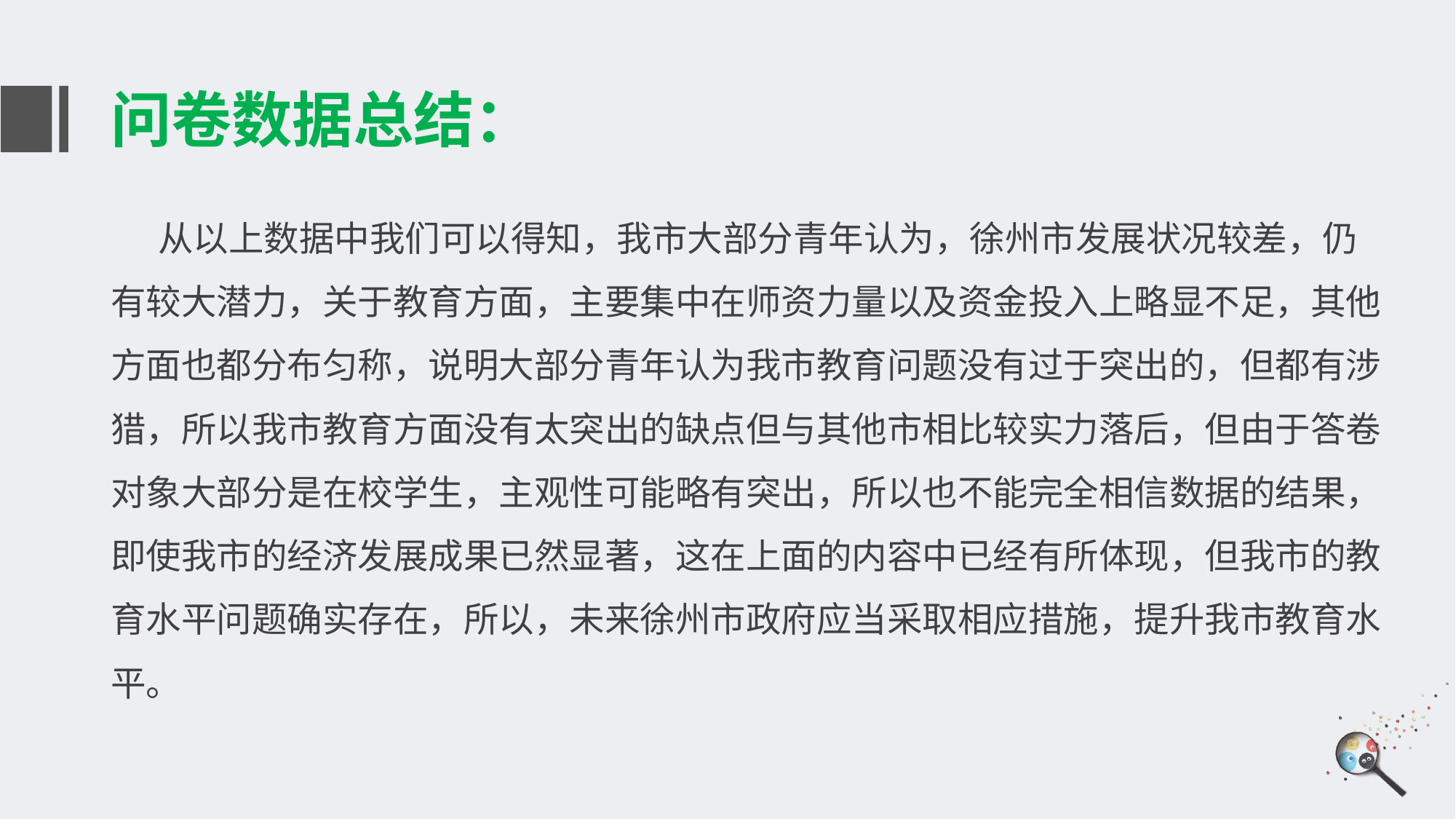

# 问卷数据总结：
     从以上数据中我们可以得知，我市大部分青年认为，徐州市发展状况较差，仍有较大潜力，关于教育方面，主要集中在师资力量以及资金投入上略显不足，其他方面也都分布匀称，说明大部分青年认为我市教育问题没有过于突出的，但都有涉猎，所以我市教育方面没有太突出的缺点但与其他市相比较实力落后，但由于答卷对象大部分是在校学生，主观性可能略有突出，所以也不能完全相信数据的结果，即使我市的经济发展成果已然显著，这在上面的内容中已经有所体现，但我市的教育水平问题确实存在，所以，未来徐州市政府应当采取相应措施，提升我市教育水平。